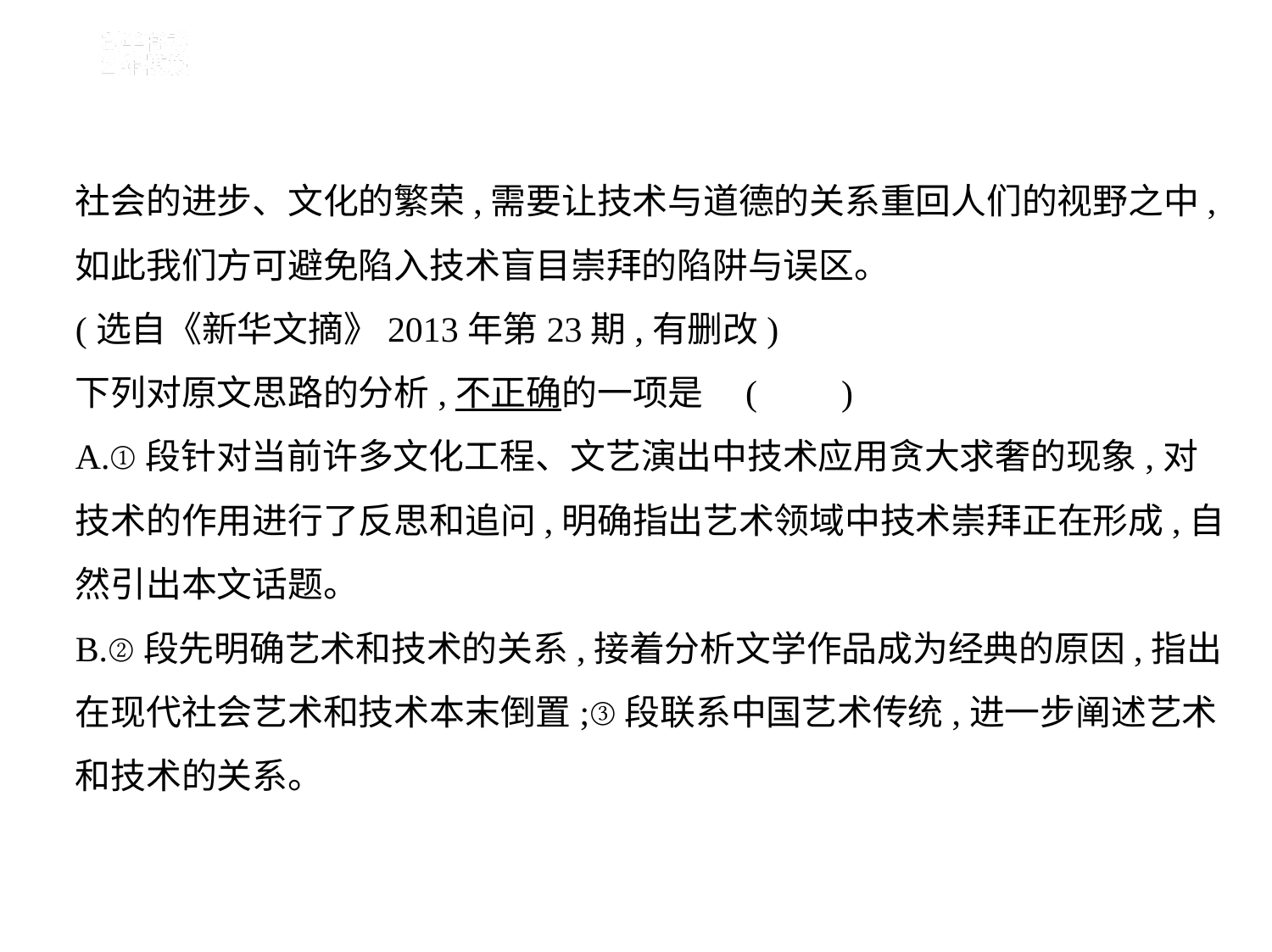

社会的进步、文化的繁荣,需要让技术与道德的关系重回人们的视野之中,
如此我们方可避免陷入技术盲目崇拜的陷阱与误区。
(选自《新华文摘》2013年第23期,有删改)
下列对原文思路的分析,不正确的一项是 (　    )
A.①段针对当前许多文化工程、文艺演出中技术应用贪大求奢的现象,对
技术的作用进行了反思和追问,明确指出艺术领域中技术崇拜正在形成,自
然引出本文话题。
B.②段先明确艺术和技术的关系,接着分析文学作品成为经典的原因,指出
在现代社会艺术和技术本末倒置;③段联系中国艺术传统,进一步阐述艺术
和技术的关系。